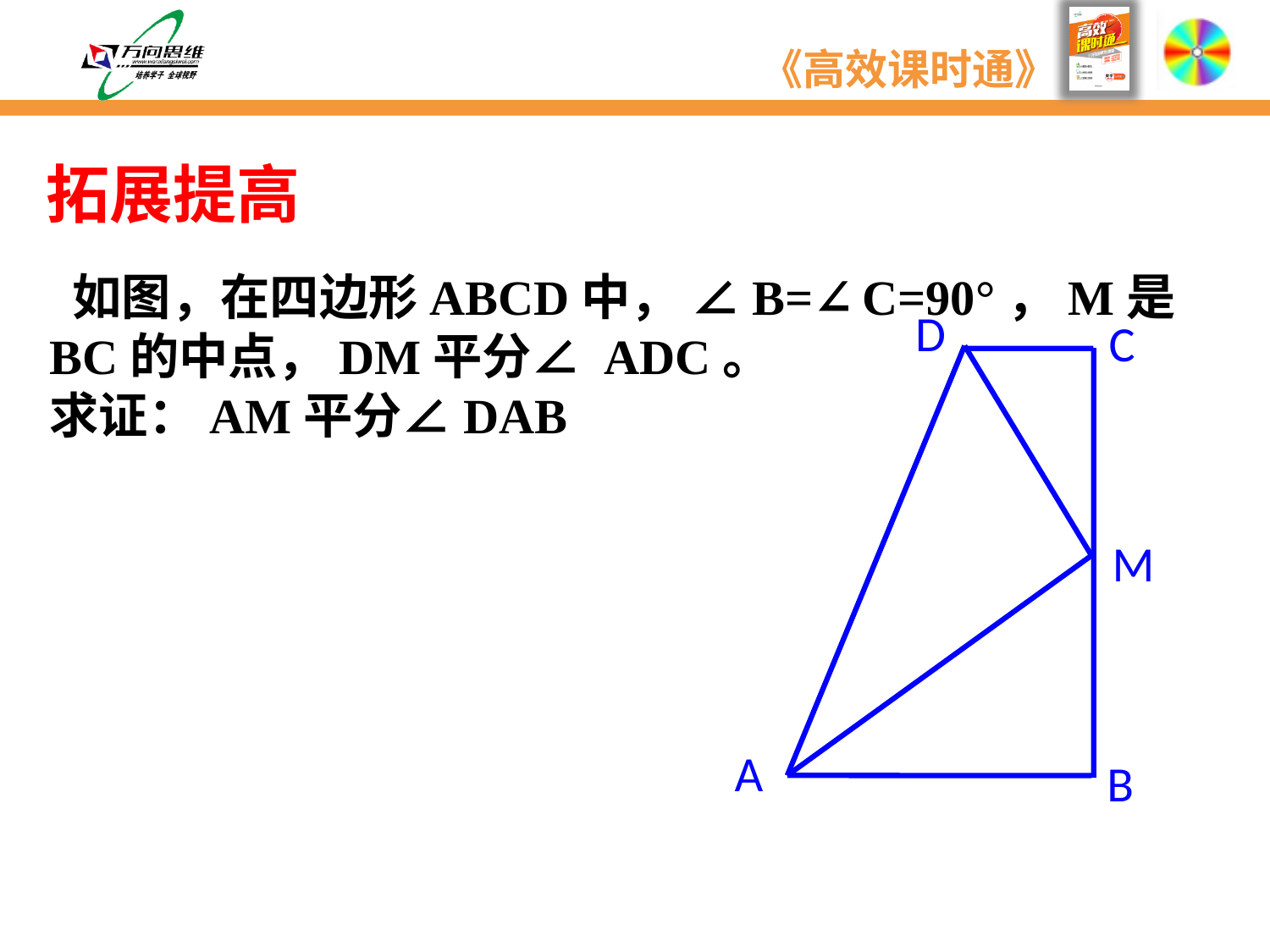

拓展提高
 如图，在四边形ABCD中， ∠B=∠C=90°，M是BC的中点，DM平分∠ ADC。
求证：AM平分∠DAB
D
C

M
A
B